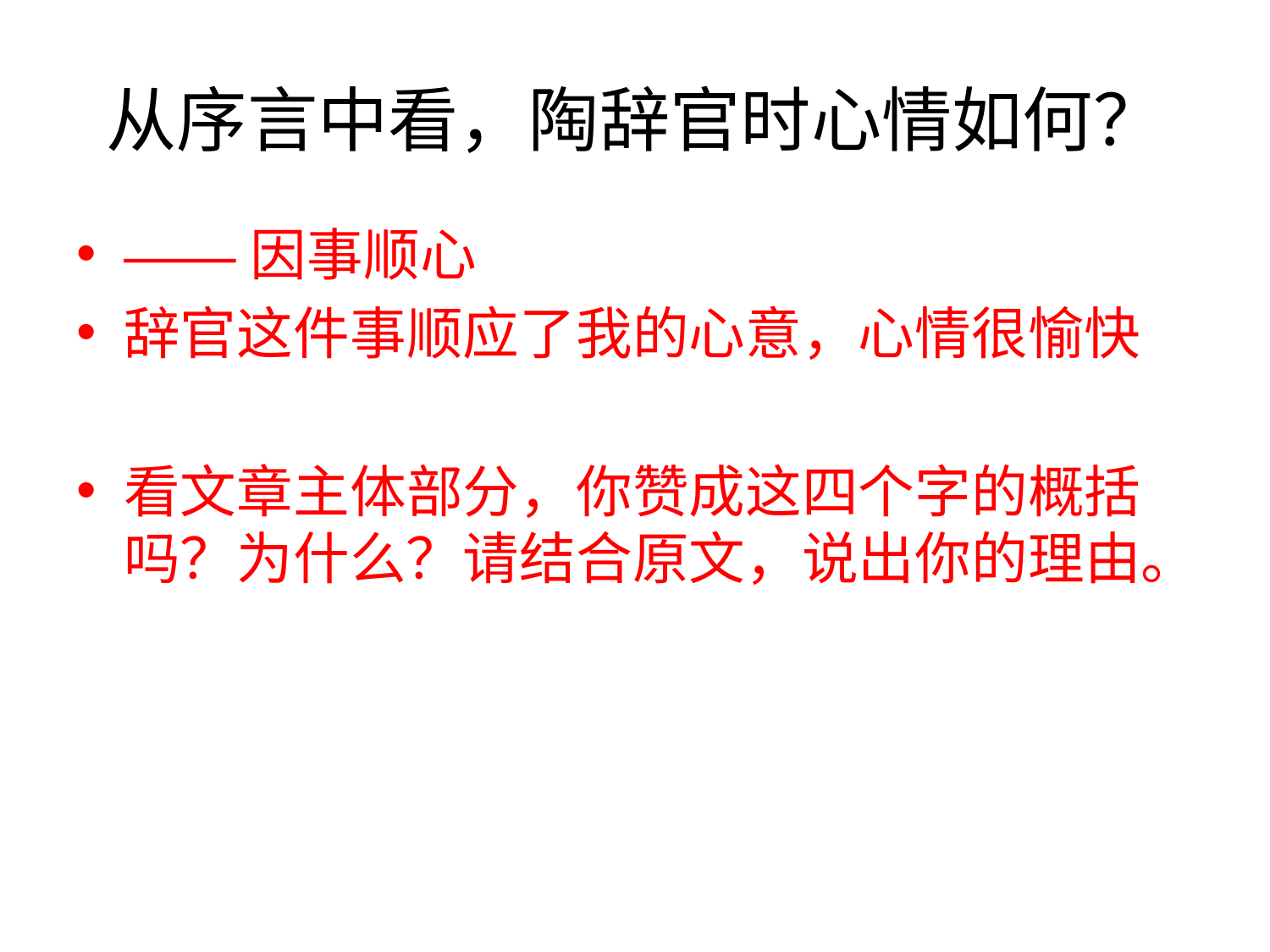

# 从序言中看，陶辞官时心情如何？
——因事顺心
辞官这件事顺应了我的心意，心情很愉快

看文章主体部分，你赞成这四个字的概括吗？为什么？请结合原文，说出你的理由。